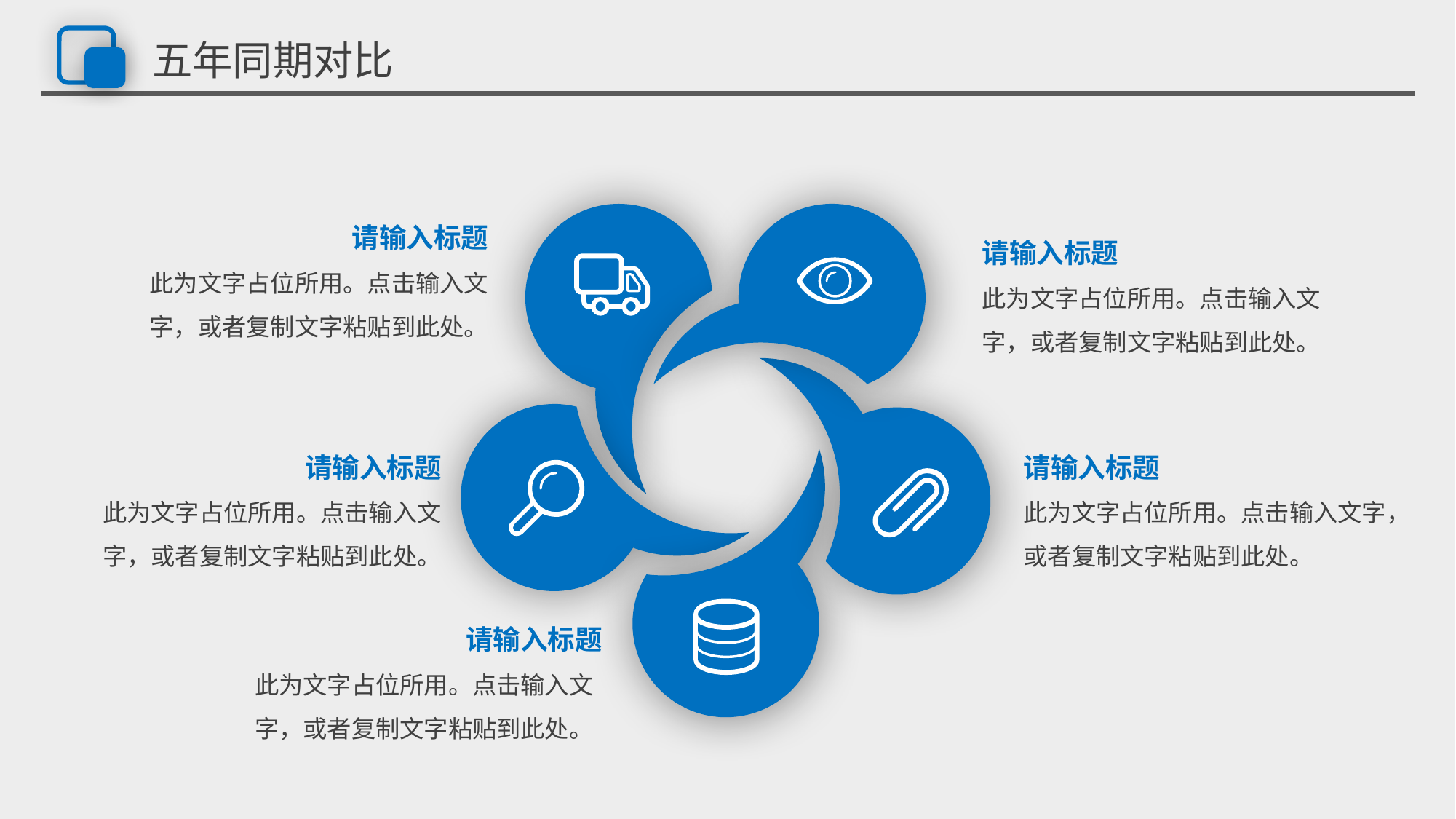

# 五年同期对比

请输入标题
此为文字占位所用。点击输入文字，或者复制文字粘贴到此处。

请输入标题
此为文字占位所用。点击输入文字，或者复制文字粘贴到此处。

请输入标题
此为文字占位所用。点击输入文字，或者复制文字粘贴到此处。
请输入标题
此为文字占位所用。点击输入文字，或者复制文字粘贴到此处。

请输入标题
此为文字占位所用。点击输入文字，或者复制文字粘贴到此处。